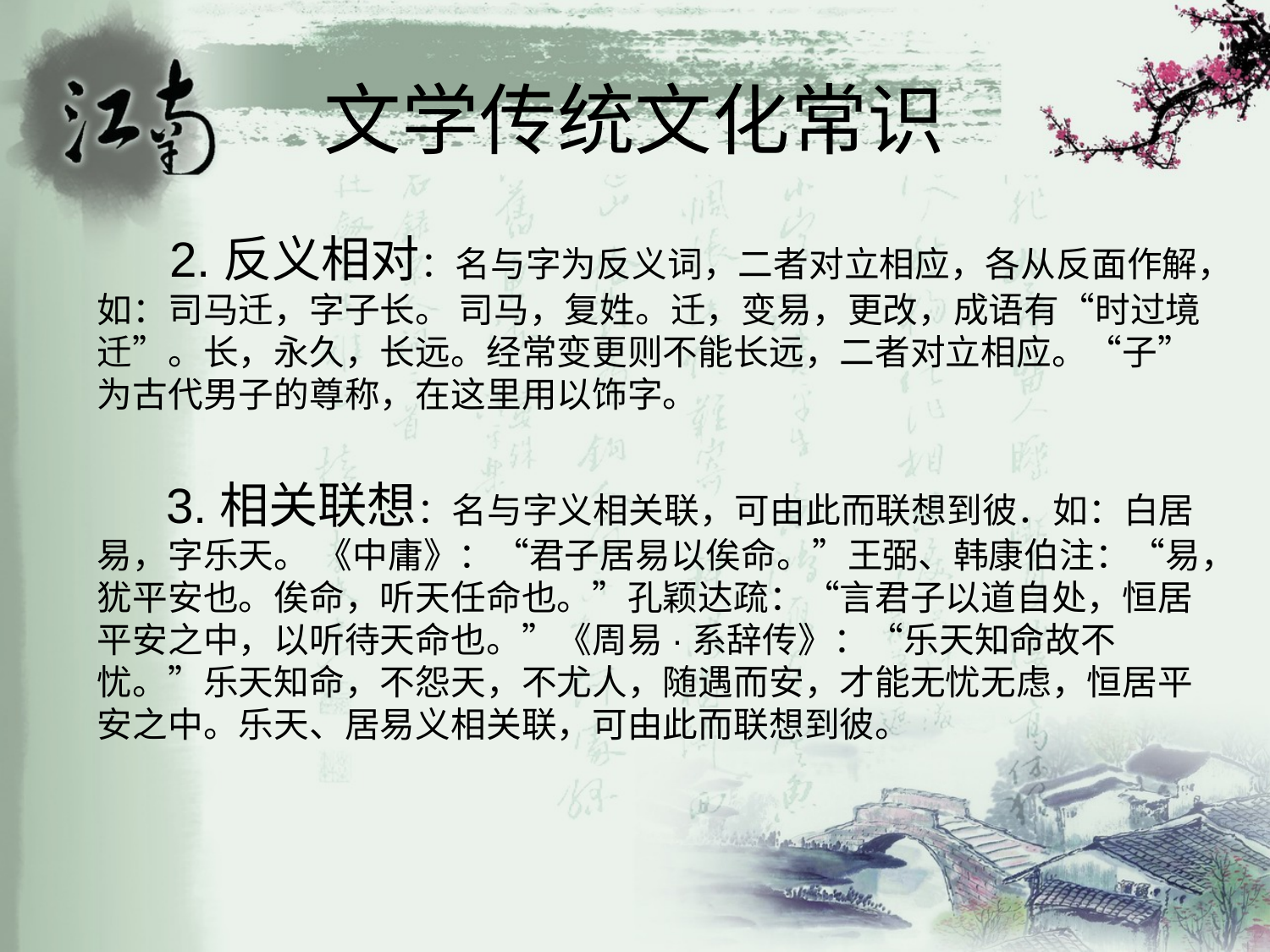

# 文学传统文化常识
       2.反义相对：名与字为反义词，二者对立相应，各从反面作解，如：司马迁，字子长。 司马，复姓。迁，变易，更改，成语有“时过境迁”。长，永久，长远。经常变更则不能长远，二者对立相应。“子”为古代男子的尊称，在这里用以饰字。

     3.相关联想：名与字义相关联，可由此而联想到彼．如：白居易，字乐天。 《中庸》：“君子居易以俟命。”王弼、韩康伯注：“易，犹平安也。俟命，听天任命也。”孔颖达疏：“言君子以道自处，恒居平安之中，以听待天命也。”《周易·系辞传》：“乐天知命故不忧。”乐天知命，不怨天，不尤人，随遇而安，才能无忧无虑，恒居平安之中。乐天、居易义相关联，可由此而联想到彼。